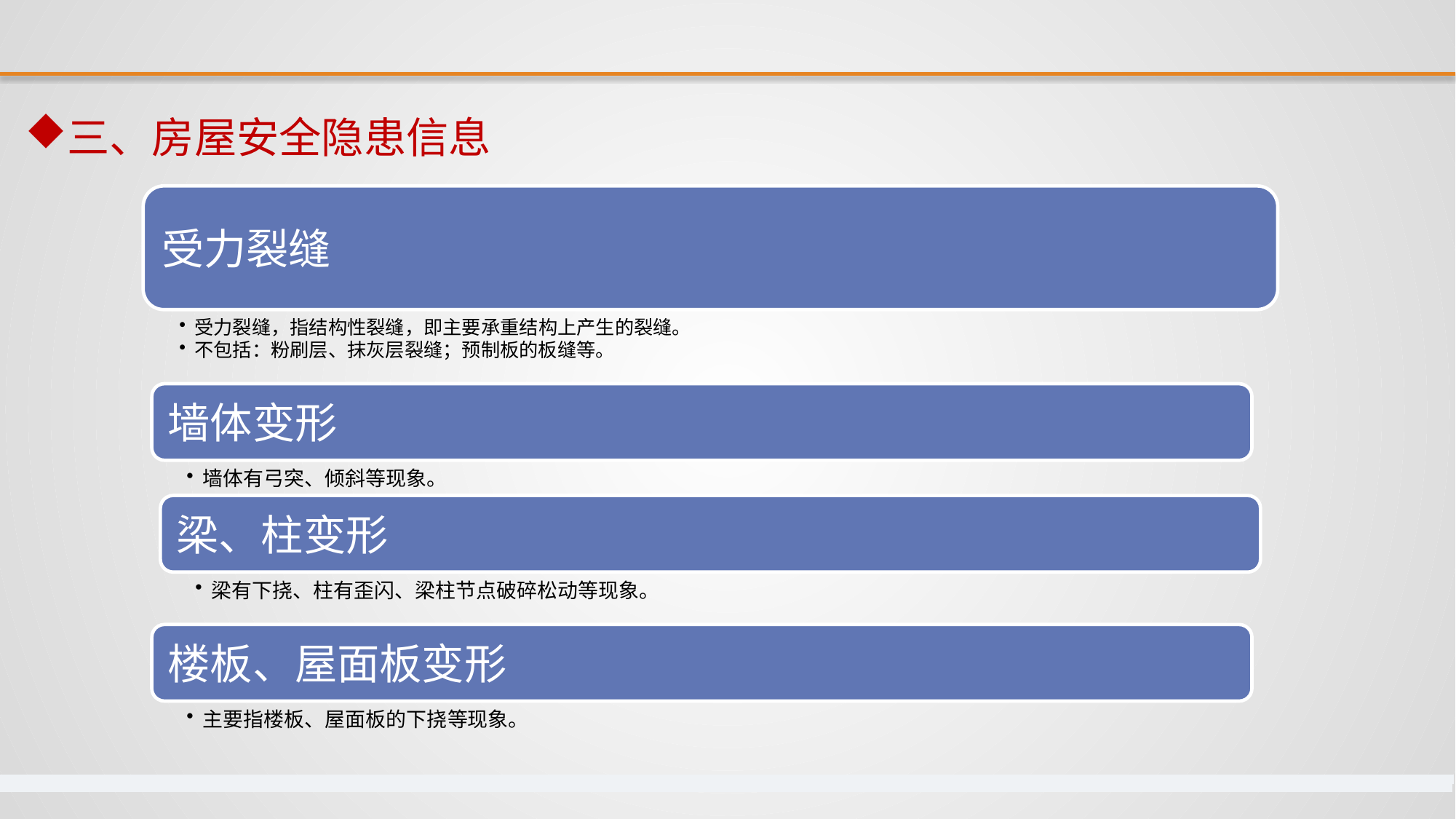

三、房屋安全隐患信息
受力裂缝
受力裂缝，指结构性裂缝，即主要承重结构上产生的裂缝。
不包括：粉刷层、抹灰层裂缝；预制板的板缝等。
墙体变形
墙体有弓突、倾斜等现象。
梁有下挠、柱有歪闪、梁柱节点破碎松动等现象。
梁、柱变形
主要指楼板、屋面板的下挠等现象。
楼板、屋面板变形